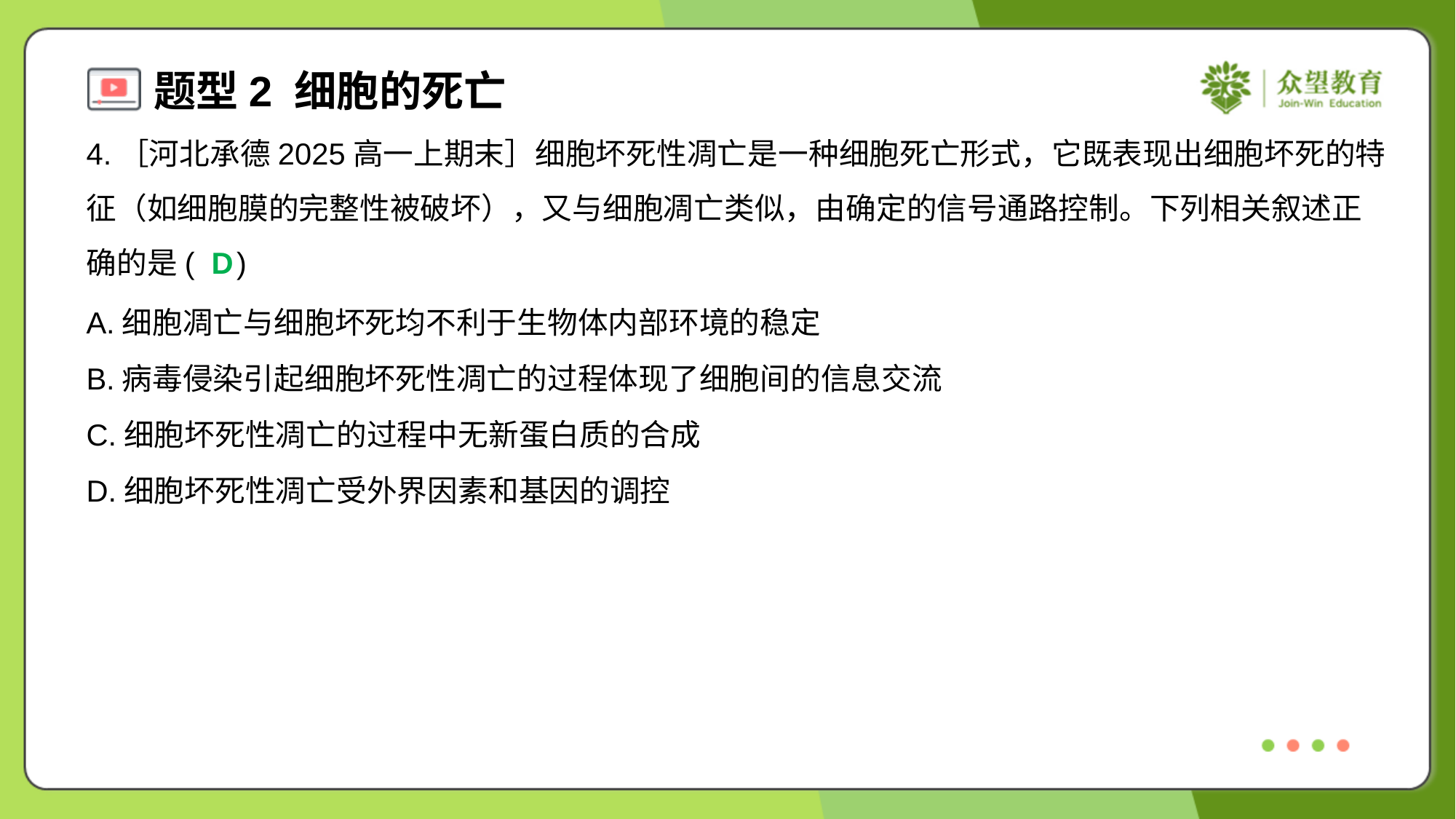

4.［河北承德2025高一上期末］细胞坏死性凋亡是一种细胞死亡形式，它既表现出细胞坏死的特
征（如细胞膜的完整性被破坏），又与细胞凋亡类似，由确定的信号通路控制。下列相关叙述正
确的是(     )
D
A.细胞凋亡与细胞坏死均不利于生物体内部环境的稳定
B.病毒侵染引起细胞坏死性凋亡的过程体现了细胞间的信息交流
C.细胞坏死性凋亡的过程中无新蛋白质的合成
D.细胞坏死性凋亡受外界因素和基因的调控